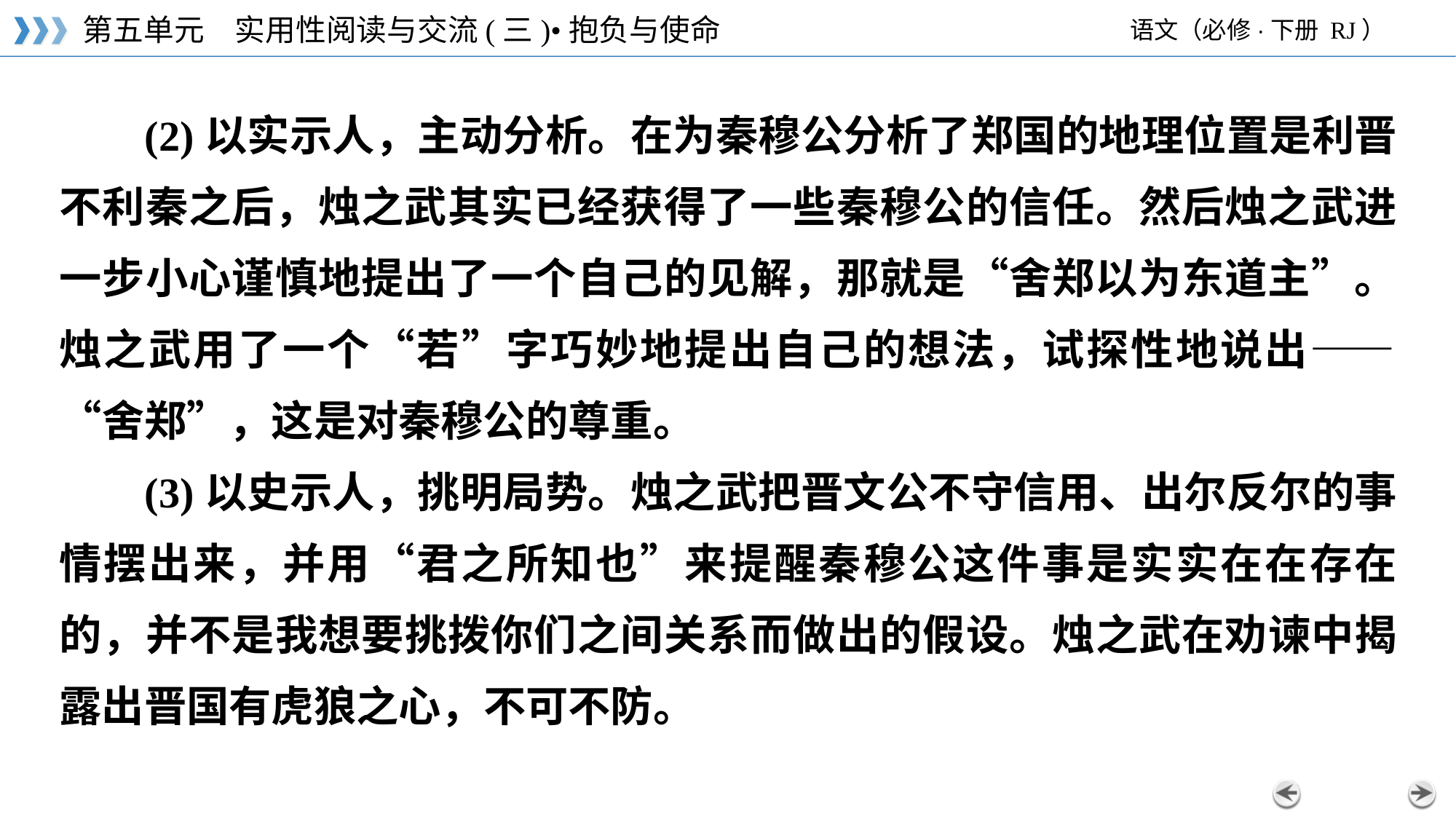

(2)以实示人，主动分析。在为秦穆公分析了郑国的地理位置是利晋不利秦之后，烛之武其实已经获得了一些秦穆公的信任。然后烛之武进一步小心谨慎地提出了一个自己的见解，那就是“舍郑以为东道主”。烛之武用了一个“若”字巧妙地提出自己的想法，试探性地说出——“舍郑”，这是对秦穆公的尊重。
(3)以史示人，挑明局势。烛之武把晋文公不守信用、出尔反尔的事情摆出来，并用“君之所知也”来提醒秦穆公这件事是实实在在存在的，并不是我想要挑拨你们之间关系而做出的假设。烛之武在劝谏中揭露出晋国有虎狼之心，不可不防。